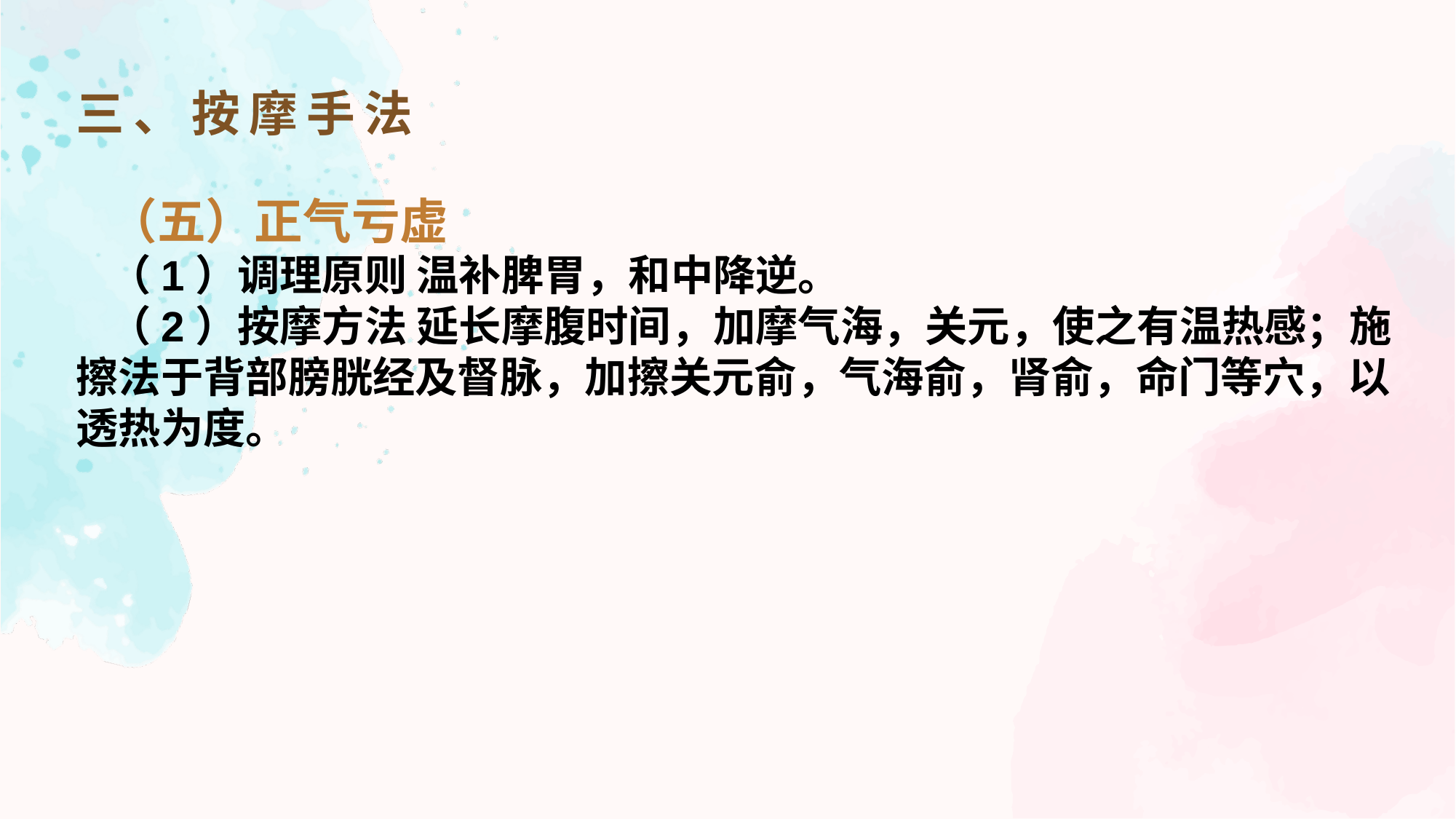

三、按摩手法
（五）正气亏虚
（1）调理原则 温补脾胃，和中降逆。
（2）按摩方法 延长摩腹时间，加摩气海，关元，使之有温热感；施擦法于背部膀胱经及督脉，加擦关元俞，气海俞，肾俞，命门等穴，以透热为度。